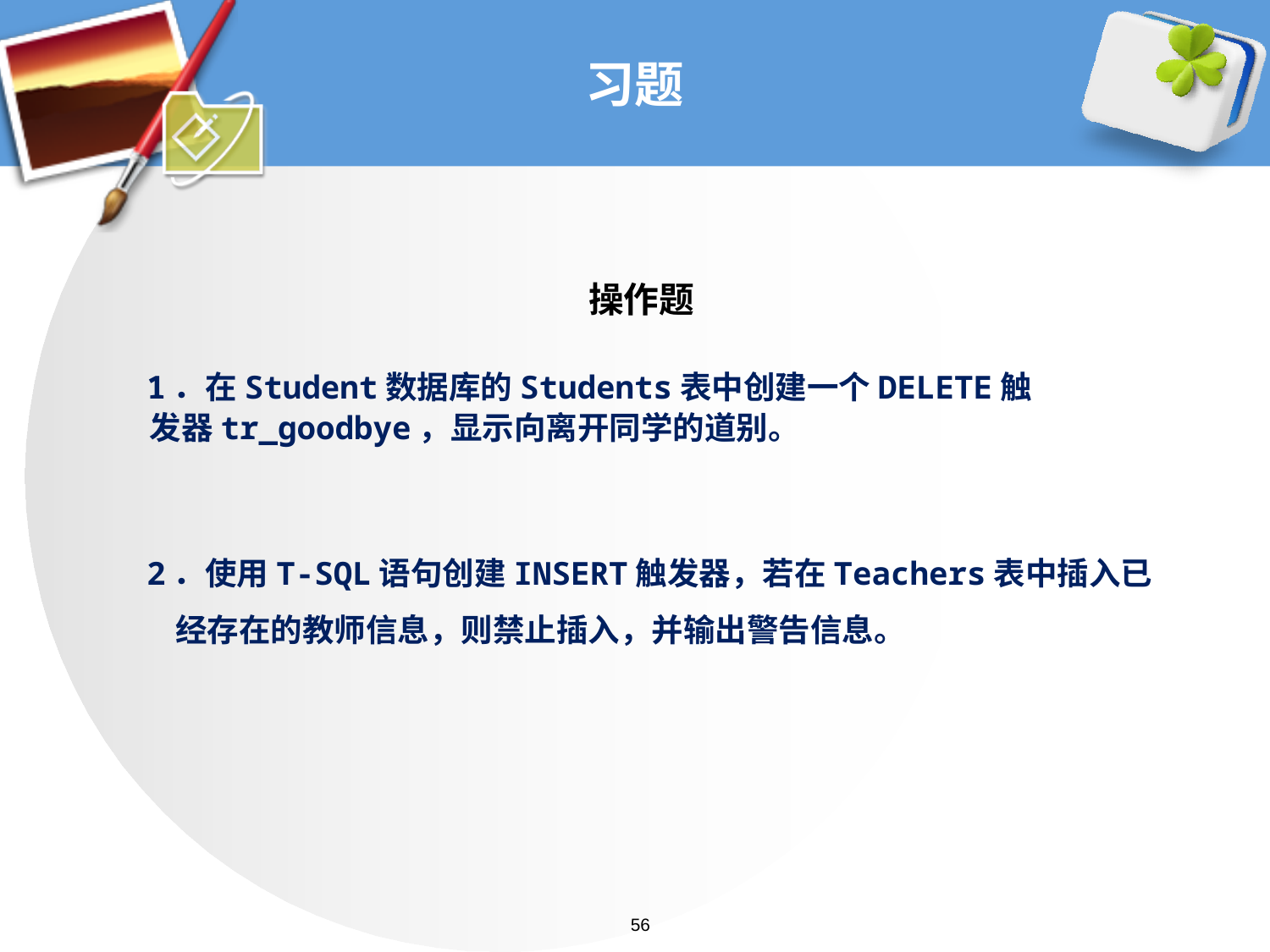

# 习题
操作题

 1．在Student数据库的Students表中创建一个DELETE触
  发器tr_goodbye，显示向离开同学的道别。

 2．使用T-SQL语句创建INSERT触发器，若在Teachers表中插入已经存在的教师信息，则禁止插入，并输出警告信息。
56